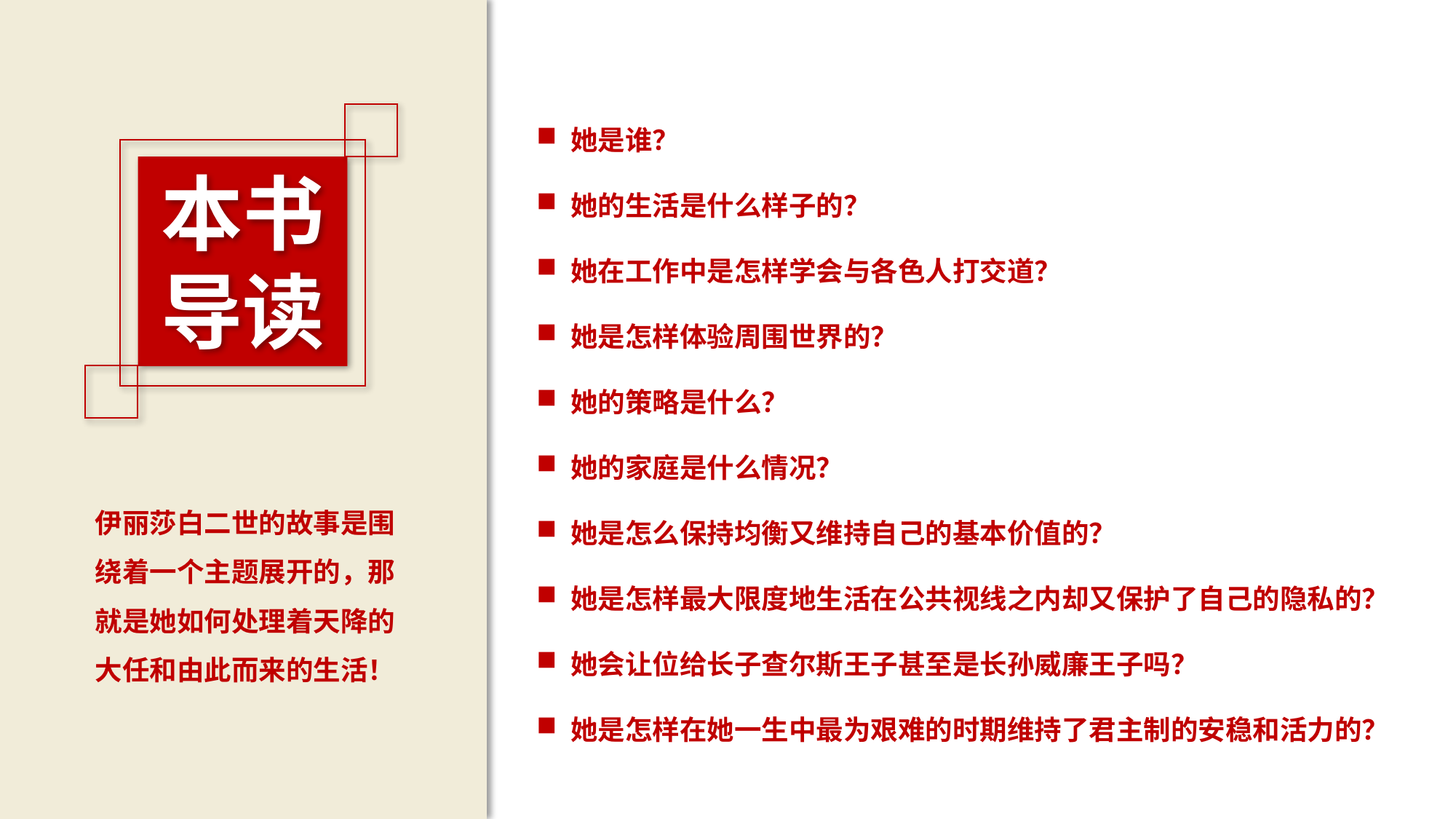

她是谁？
她的生活是什么样子的？
她在工作中是怎样学会与各色人打交道？
她是怎样体验周围世界的？
她的策略是什么？
她的家庭是什么情况？
她是怎么保持均衡又维持自己的基本价值的？
她是怎样最大限度地生活在公共视线之内却又保护了自己的隐私的？
她会让位给长子查尔斯王子甚至是长孙威廉王子吗？
她是怎样在她一生中最为艰难的时期维持了君主制的安稳和活力的？

本书
导读

伊丽莎白二世的故事是围绕着一个主题展开的，那就是她如何处理着天降的大任和由此而来的生活！